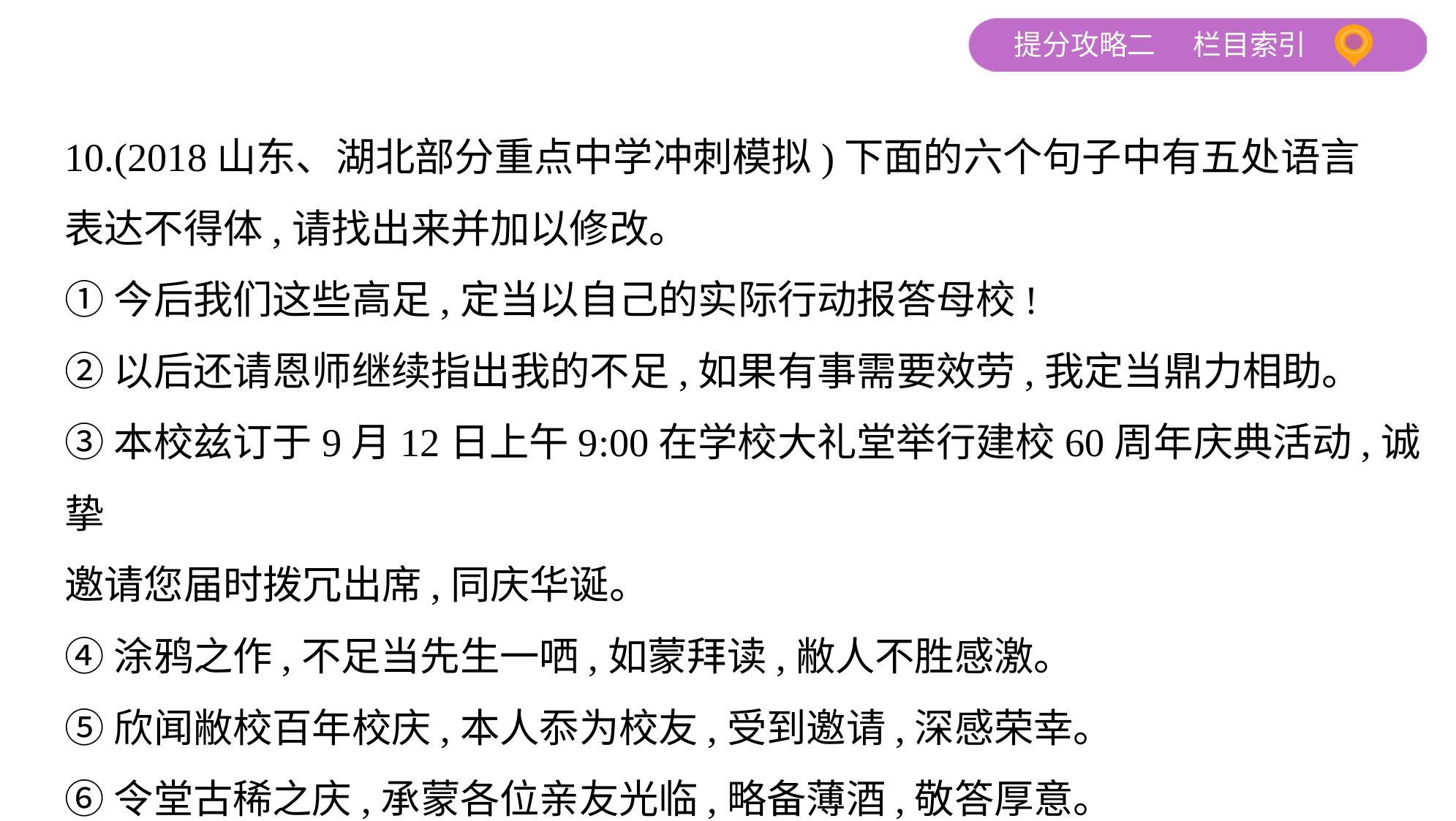

10.(2018山东、湖北部分重点中学冲刺模拟)下面的六个句子中有五处语言
表达不得体,请找出来并加以修改。
①今后我们这些高足,定当以自己的实际行动报答母校!
②以后还请恩师继续指出我的不足,如果有事需要效劳,我定当鼎力相助。
③本校兹订于9月12日上午9:00在学校大礼堂举行建校60周年庆典活动,诚挚
邀请您届时拨冗出席,同庆华诞。
④涂鸦之作,不足当先生一哂,如蒙拜读,敝人不胜感激。
⑤欣闻敝校百年校庆,本人忝为校友,受到邀请,深感荣幸。
⑥令堂古稀之庆,承蒙各位亲友光临,略备薄酒,敬答厚意。